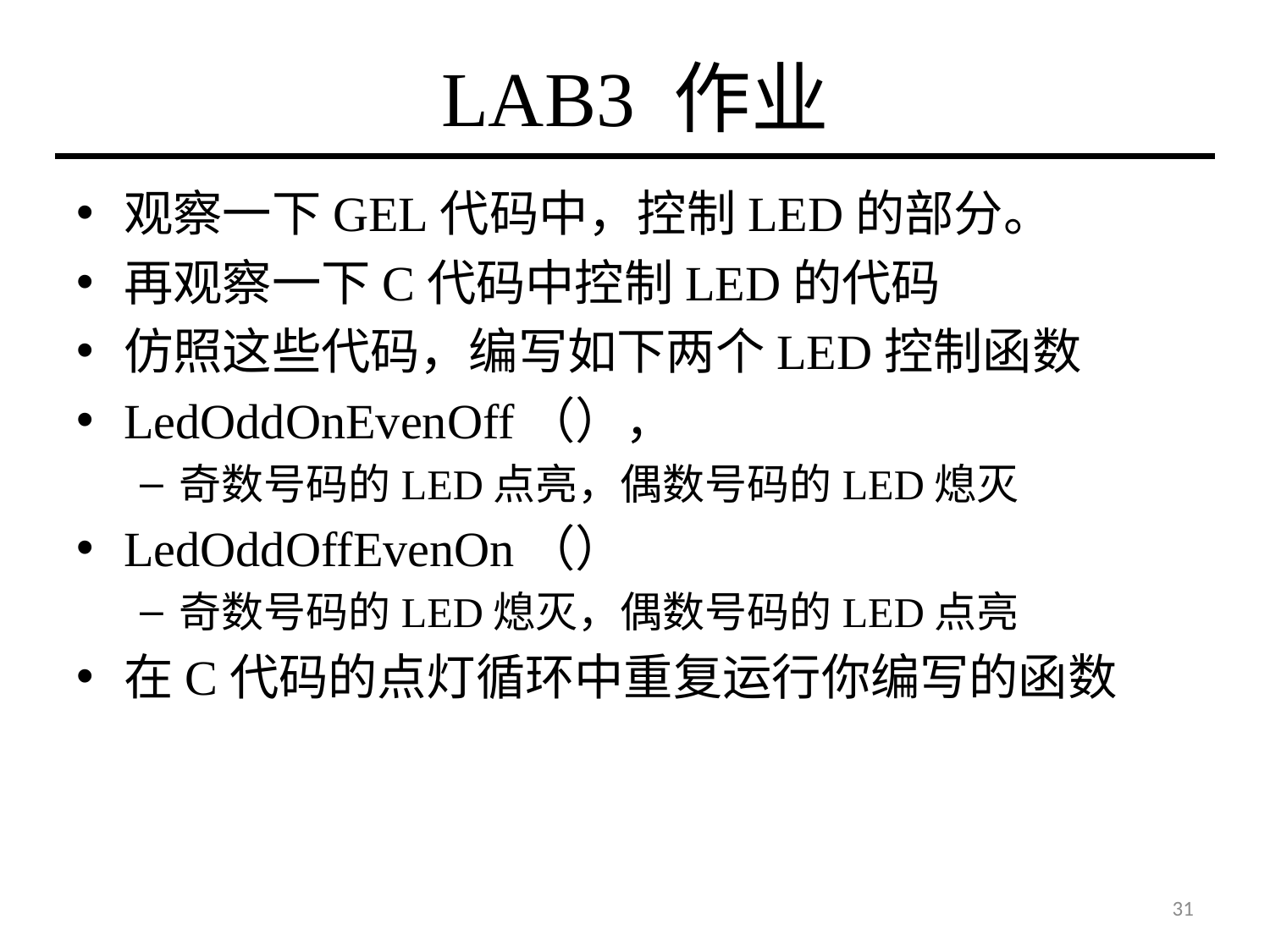

# LAB3 作业
观察一下GEL代码中，控制LED的部分。
再观察一下C代码中控制LED的代码
仿照这些代码，编写如下两个LED控制函数
LedOddOnEvenOff（），
奇数号码的LED点亮，偶数号码的LED熄灭
LedOddOffEvenOn（）
奇数号码的LED熄灭，偶数号码的LED点亮
在C代码的点灯循环中重复运行你编写的函数

31